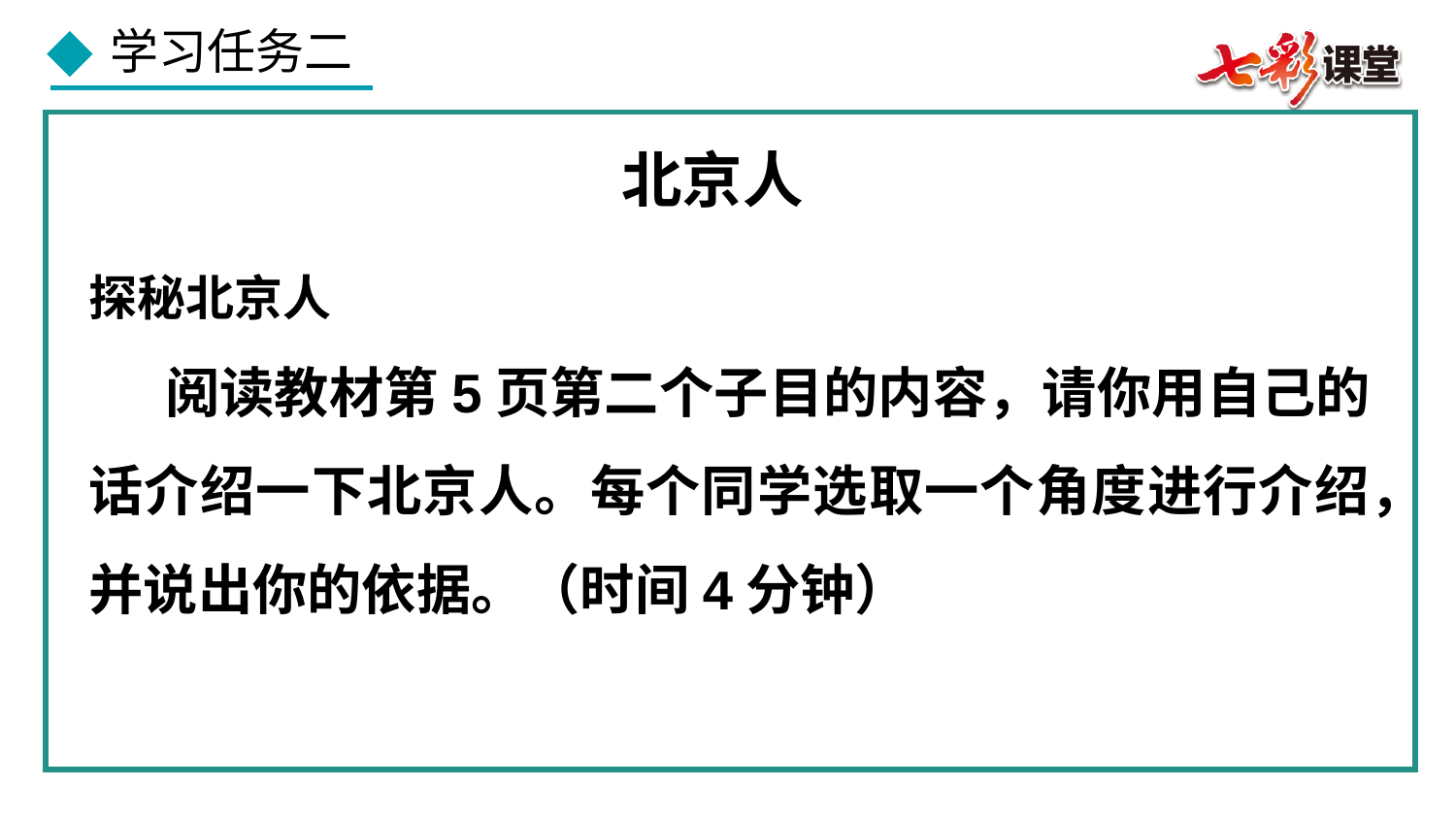

北京人
探秘北京人
        阅读教材第5页第二个子目的内容，请你用自己的话介绍一下北京人。每个同学选取一个角度进行介绍，并说出你的依据。（时间4分钟）